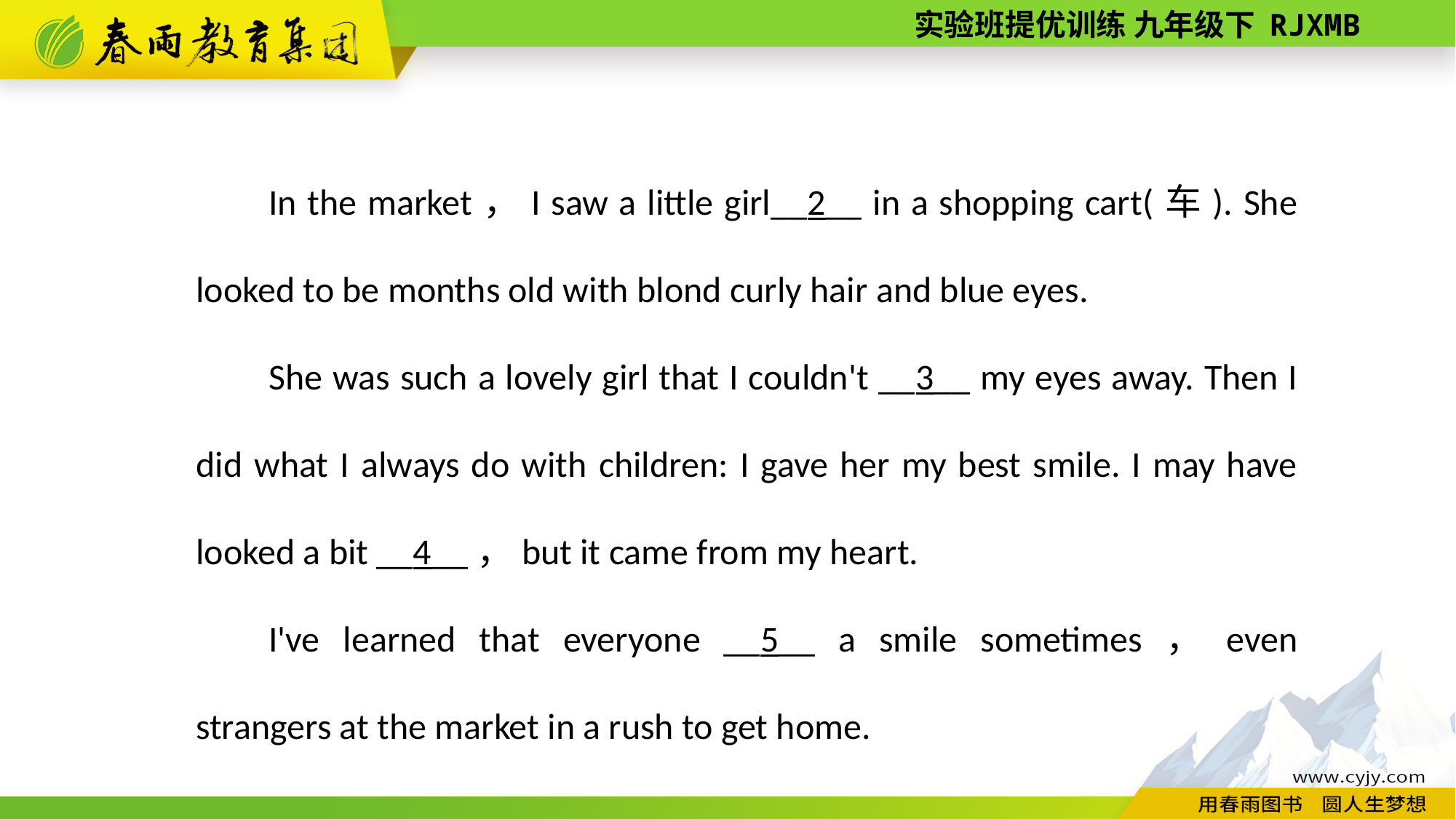

In the market，I saw a little girl__2__ in a shopping cart(车). She looked to be months old with blond curly hair and blue eyes.
She was such a lovely girl that I couldn't __3__ my eyes away. Then I did what I always do with children: I gave her my best smile. I may have looked a bit __4__，but it came from my heart.
I've learned that everyone __5__ a smile sometimes，even strangers at the market in a rush to get home.